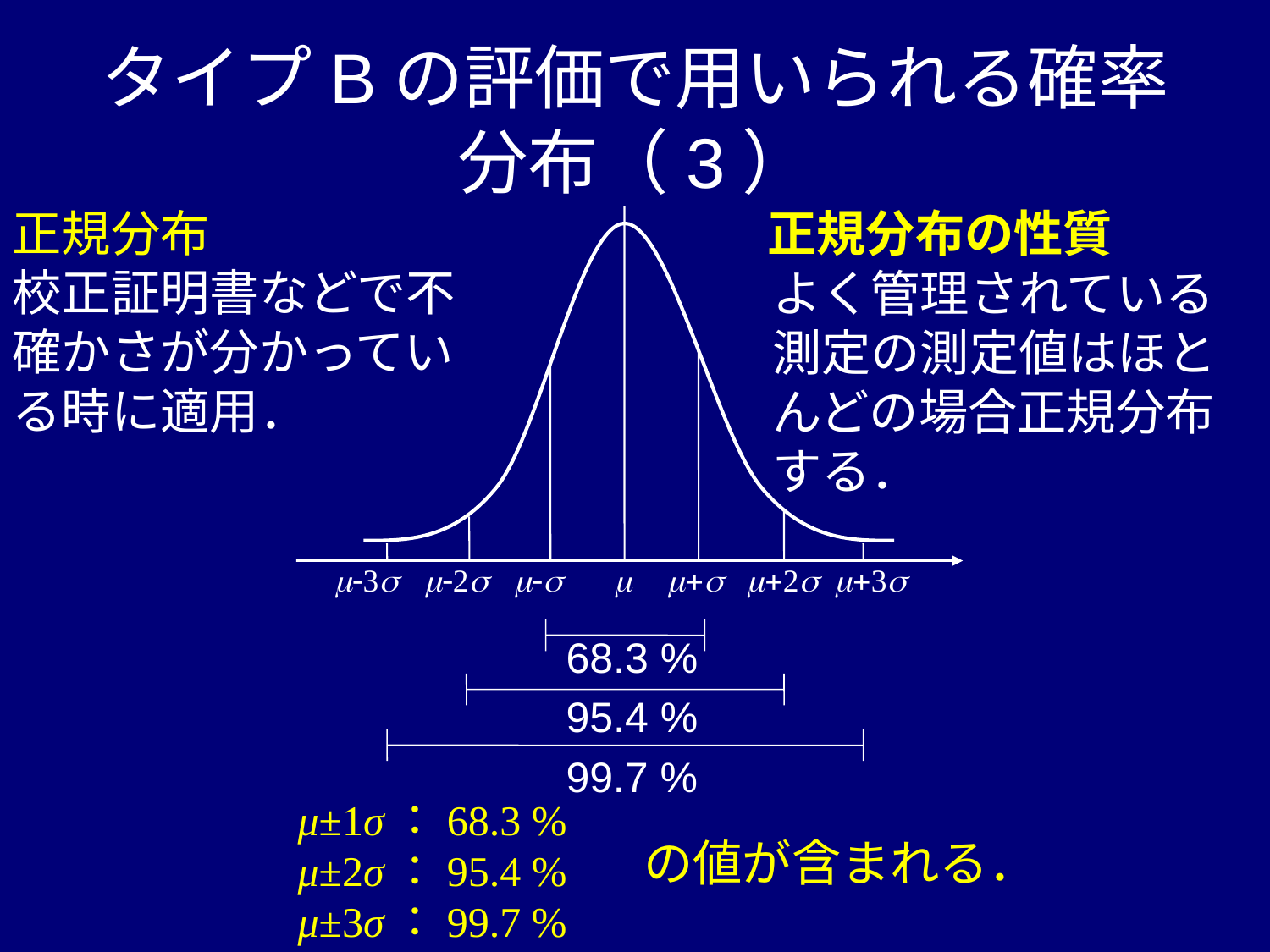

# タイプBの評価で用いられる確率分布（3）
正規分布
校正証明書などで不確かさが分かっている時に適用．
正規分布の性質

よく管理されている測定の測定値はほとんどの場合正規分布する．

μ−3σ
μ−2σ
μ−σ
μ
μ+σ
μ+2σ
μ+3σ

68.3 %

95.4 %

99.7 %
μ±1σ：68.3 %
μ±2σ：95.4 %
μ±3σ：99.7 %
の値が含まれる．